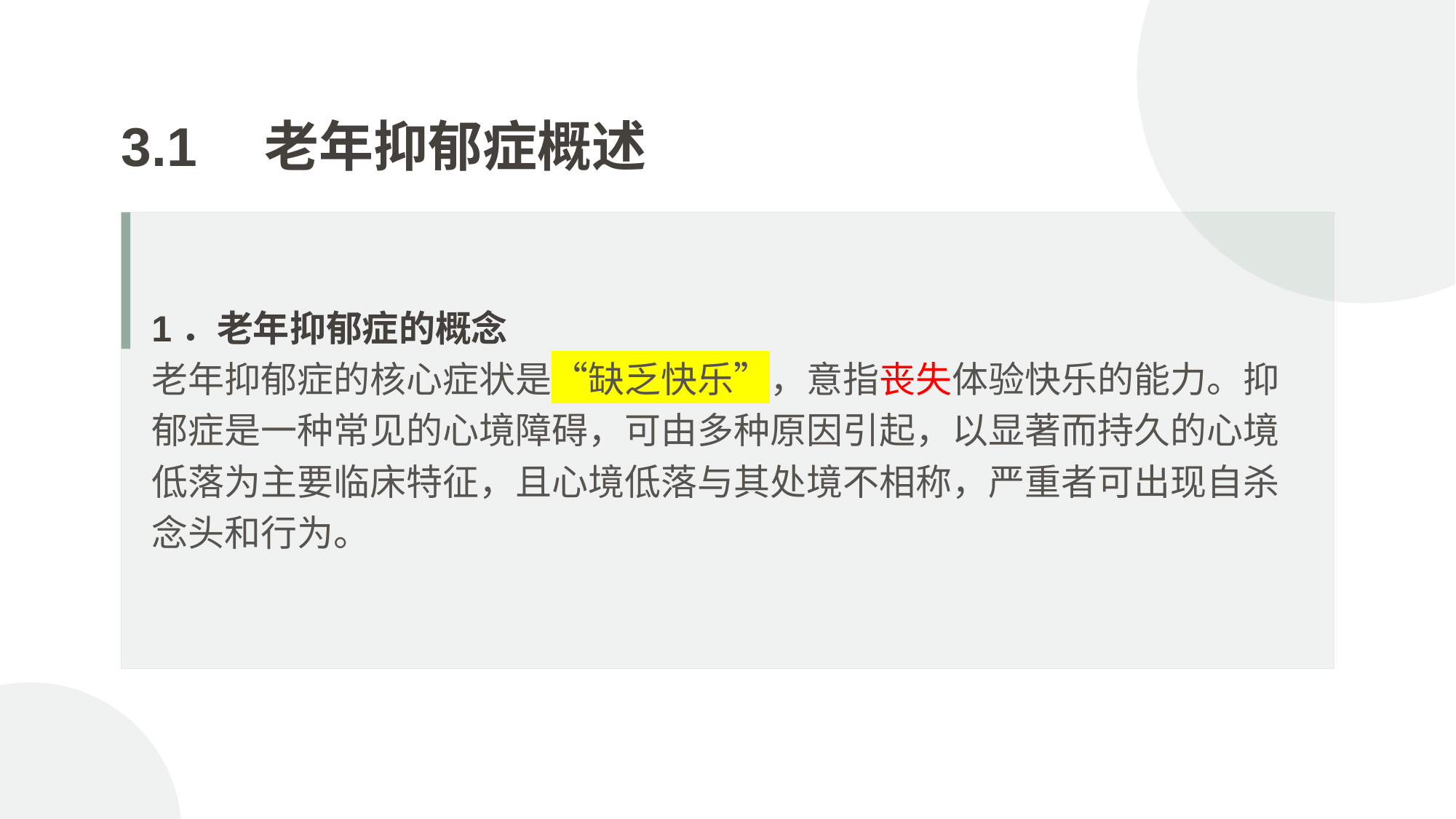

3.1　老年抑郁症概述

1．老年抑郁症的概念
老年抑郁症的核心症状是“缺乏快乐”，意指丧失体验快乐的能力。抑郁症是一种常见的心境障碍，可由多种原因引起，以显著而持久的心境低落为主要临床特征，且心境低落与其处境不相称，严重者可出现自杀念头和行为。